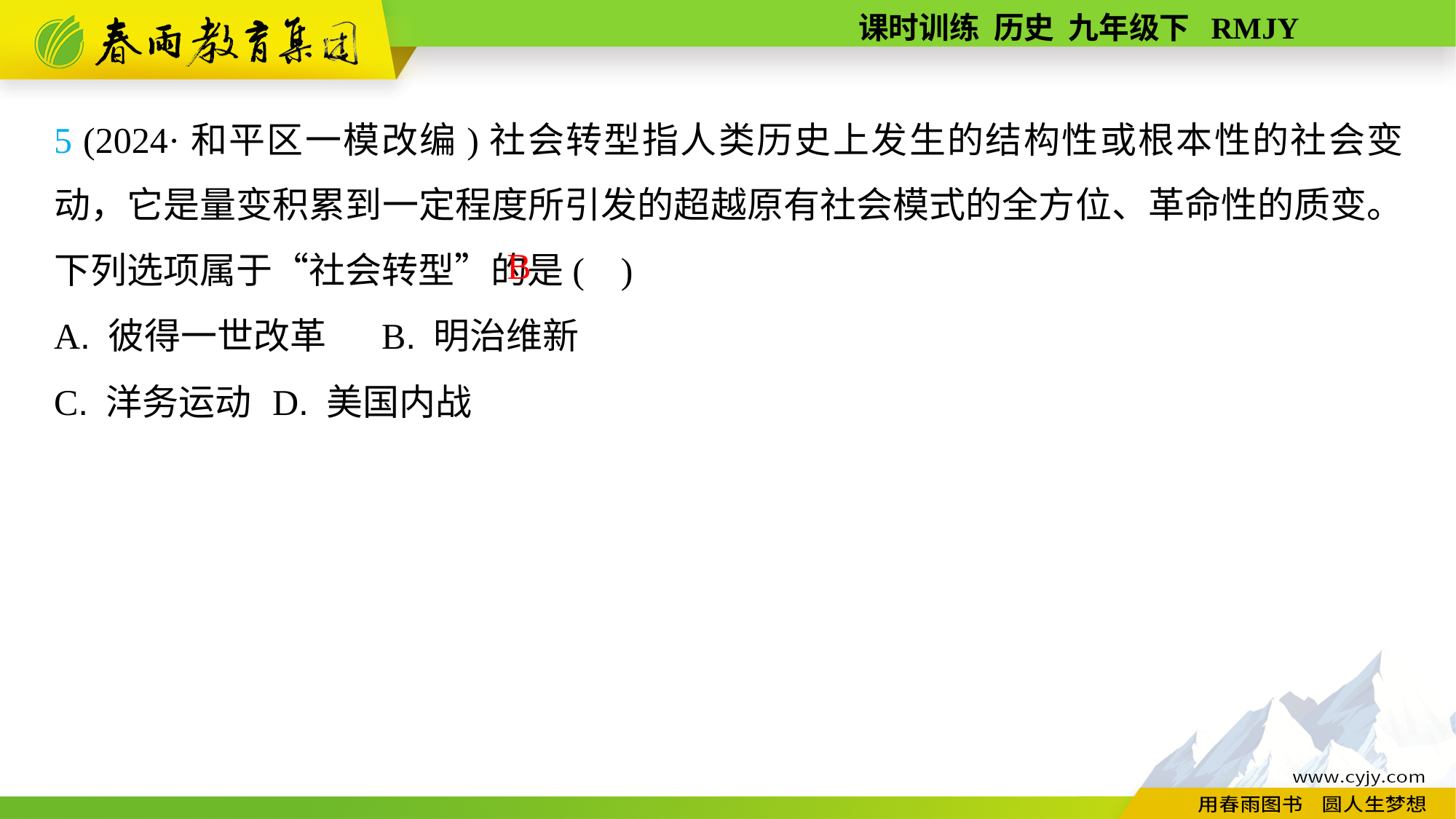

5 (2024·和平区一模改编)社会转型指人类历史上发生的结构性或根本性的社会变动，它是量变积累到一定程度所引发的超越原有社会模式的全方位、革命性的质变。下列选项属于“社会转型”的是(    )
A. 彼得一世改革	B. 明治维新
C. 洋务运动	D. 美国内战
B